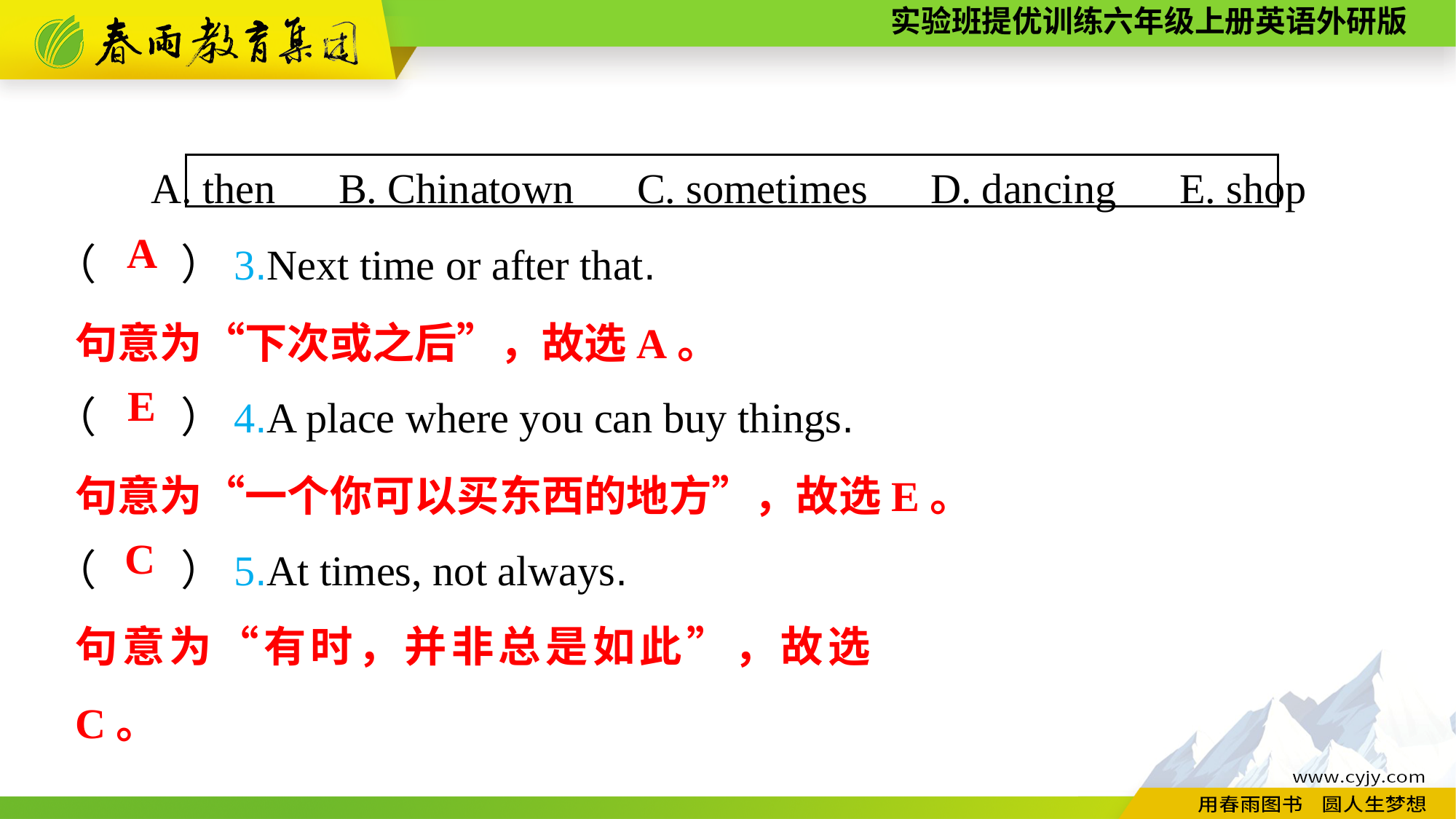

A. then　B. Chinatown　C. sometimes　D. dancing　E. shop
（　　）3.Next time or after that.

（　　）4.A place where you can buy things.

（　　）5.At times, not always.

A
句意为“下次或之后”，故选A。
E
句意为“一个你可以买东西的地方”，故选E。
C
句意为“有时，并非总是如此”，故选C。